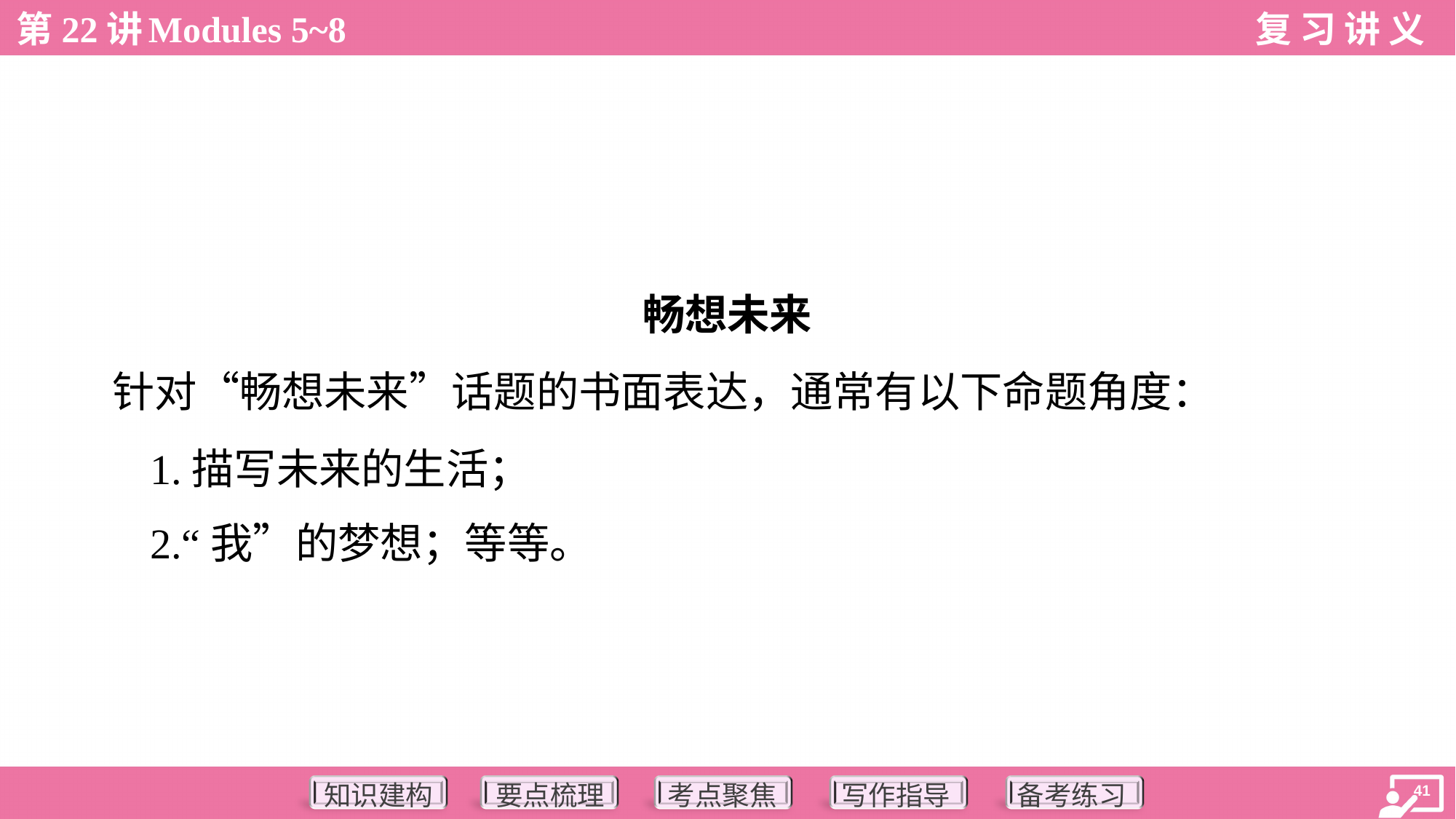

畅想未来
    针对“畅想未来”话题的书面表达，通常有以下命题角度：
1.描写未来的生活；
2.“我”的梦想；等等。